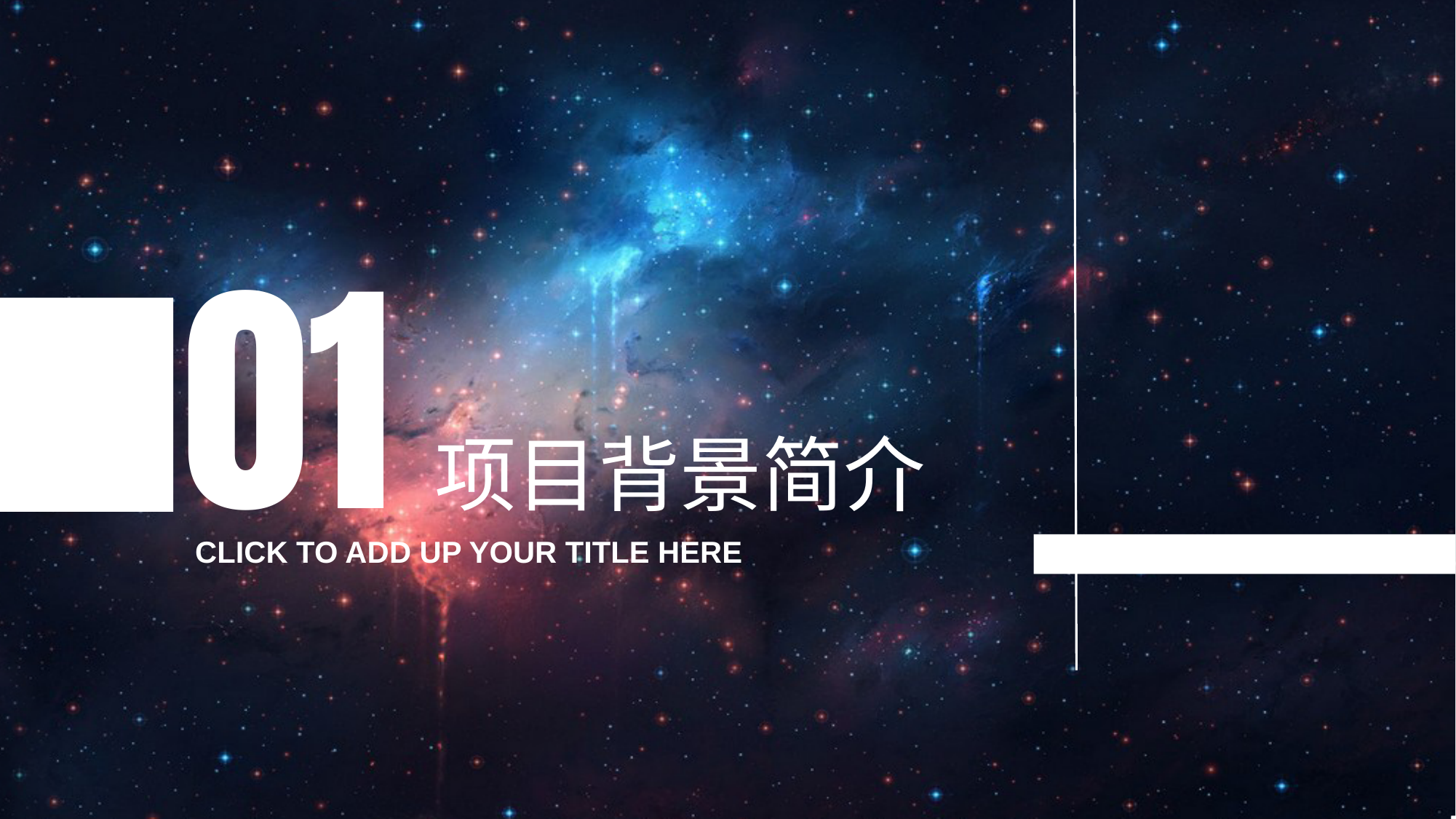

01

项目背景简介
CLICK TO ADD UP YOUR TITLE HERE